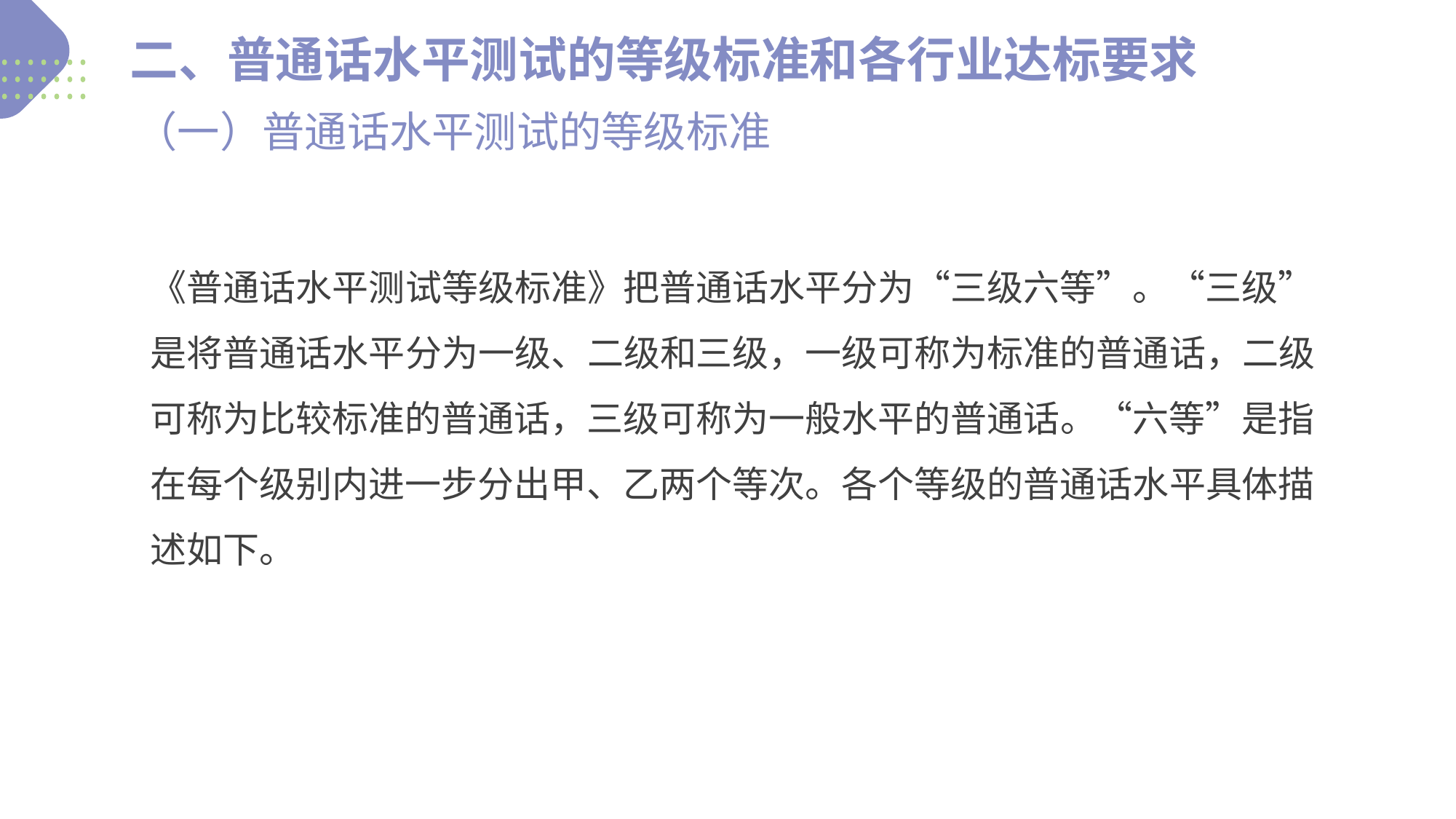

二、普通话水平测试的等级标准和各行业达标要求

（一）普通话水平测试的等级标准
《普通话水平测试等级标准》把普通话水平分为“三级六等”。“三级”是将普通话水平分为一级、二级和三级，一级可称为标准的普通话，二级可称为比较标准的普通话，三级可称为一般水平的普通话。“六等”是指在每个级别内进一步分出甲、乙两个等次。各个等级的普通话水平具体描述如下。